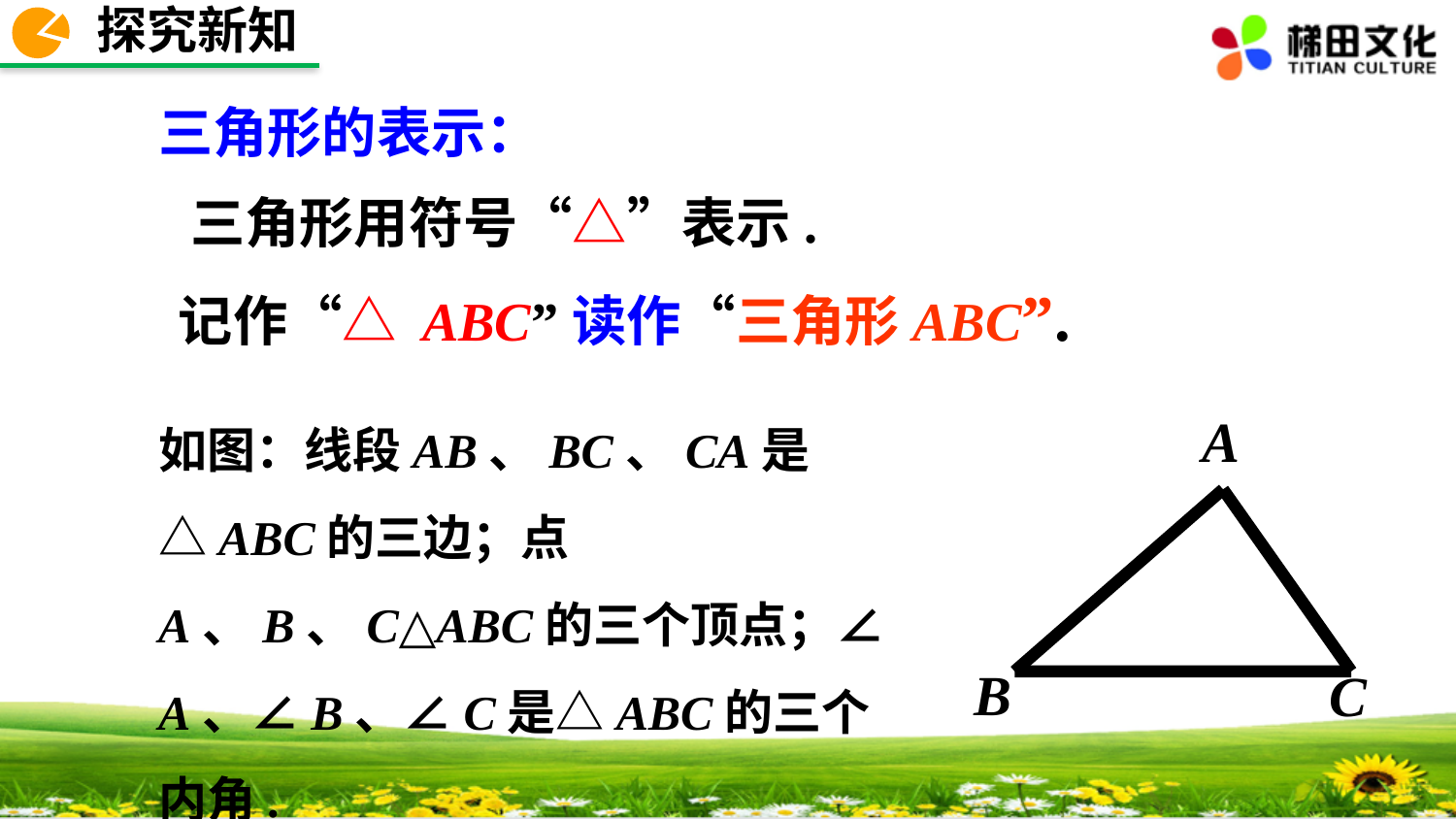

探究新知

三角形的表示：
三角形用符号“△”表示.
记作“△ ABC”读作“三角形ABC”.
如图：线段AB、BC、CA是△ABC的三边；点A、B、C△ABC的三个顶点；∠A、∠B、∠C是△ABC的三个内角.
A

B
C